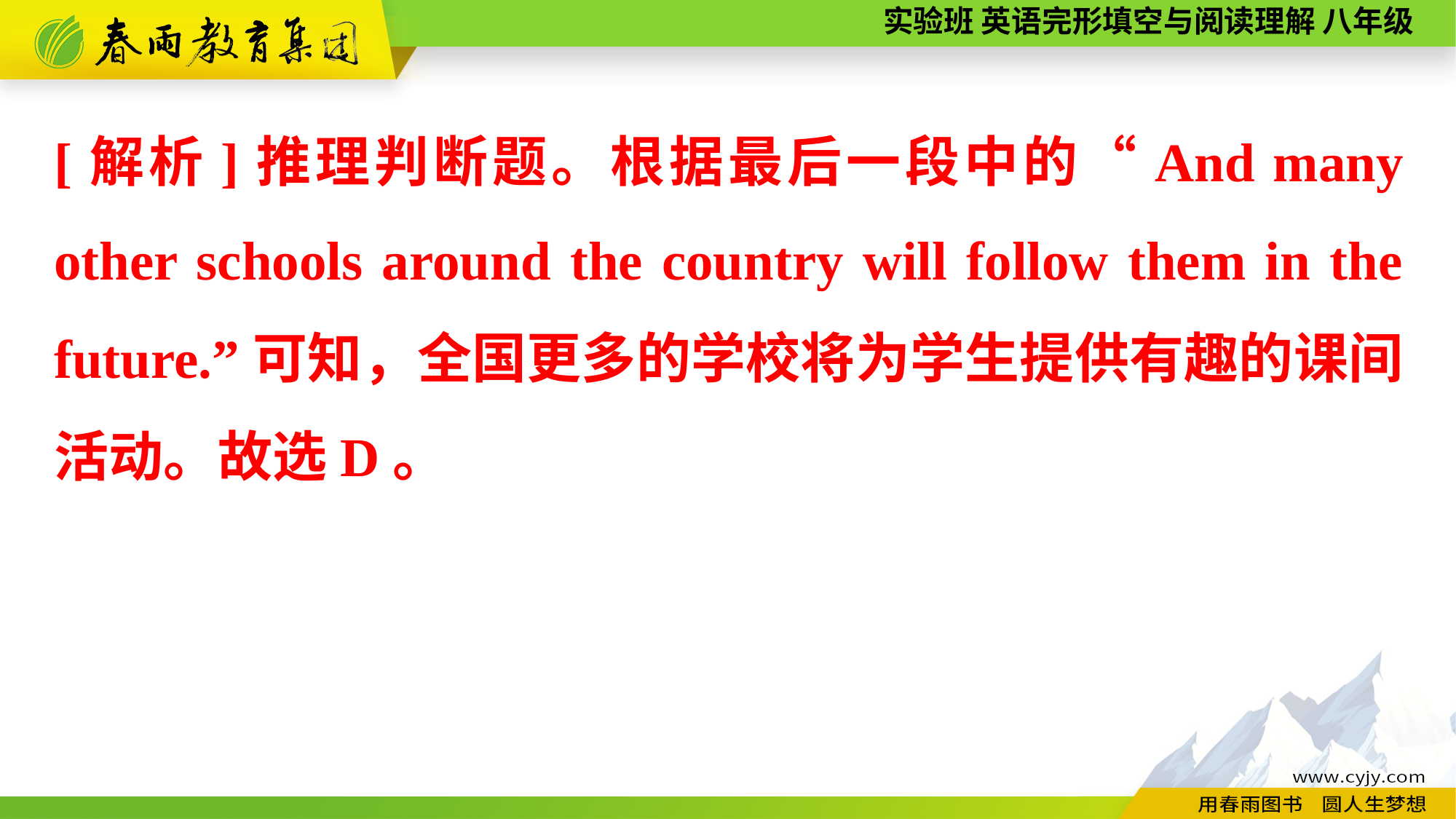

[解析]推理判断题。根据最后一段中的“And many other schools around the country will follow them in the future.”可知，全国更多的学校将为学生提供有趣的课间活动。故选D。